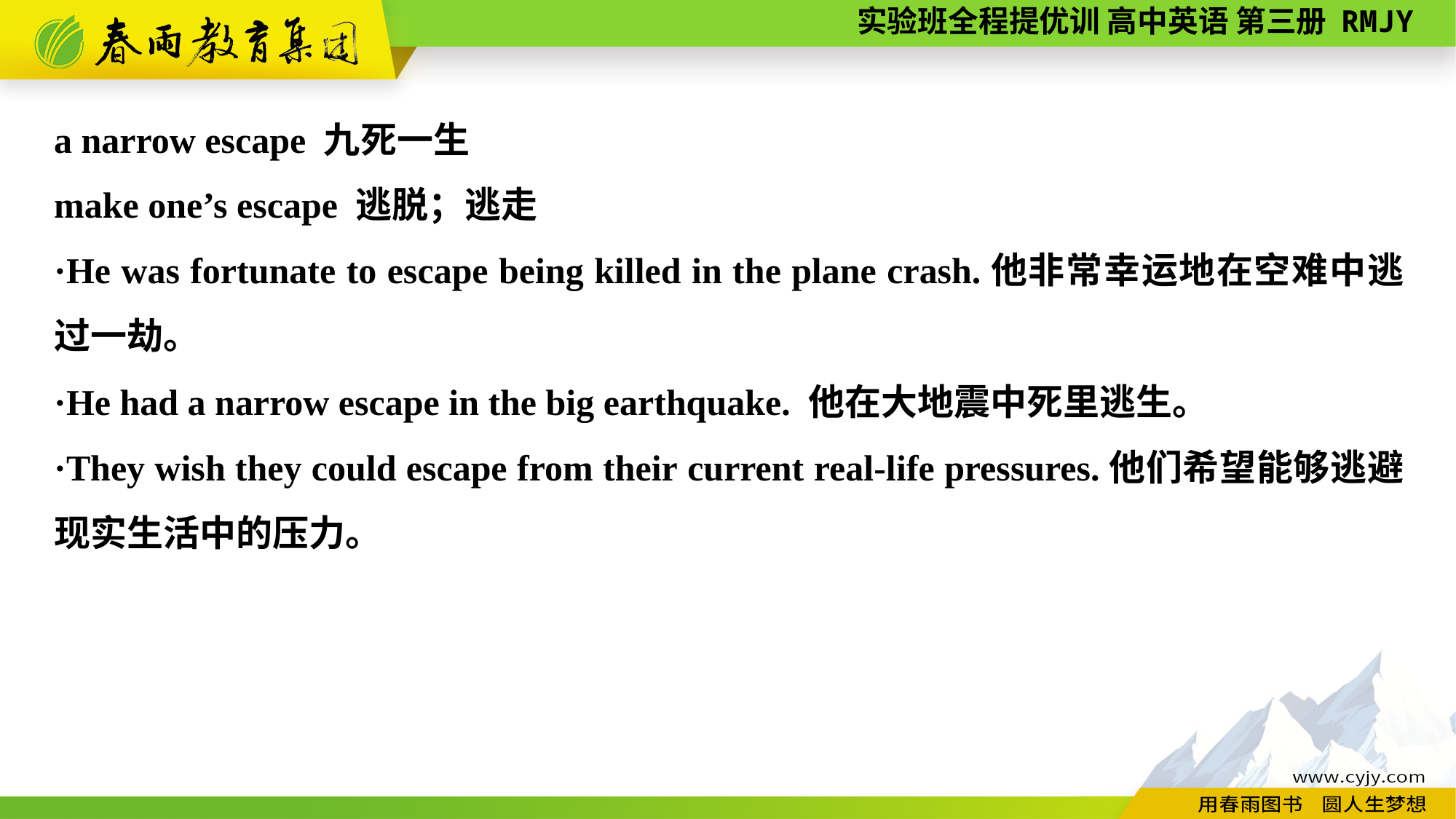

a narrow escape 九死一生
make one’s escape 逃脱；逃走
·He was fortunate to escape being killed in the plane crash.他非常幸运地在空难中逃过一劫。
·He had a narrow escape in the big earthquake. 他在大地震中死里逃生。
·They wish they could escape from their current real-life pressures.他们希望能够逃避现实生活中的压力。